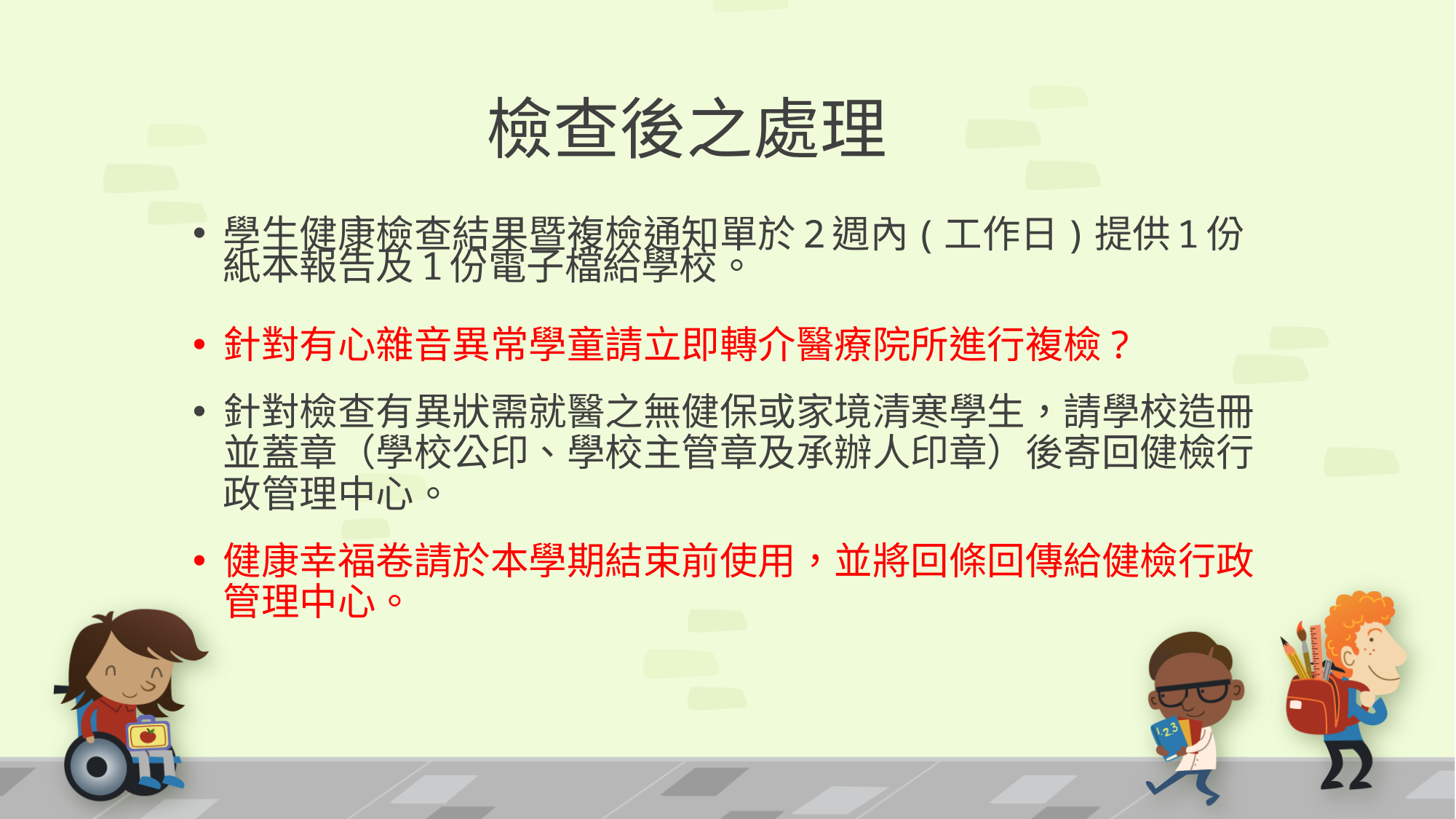

# 檢查後之處理
學生健康檢查結果暨複檢通知單於2週內(工作日)提供1份紙本報告及1份電子檔給學校。
針對有心雜音異常學童請立即轉介醫療院所進行複檢?
針對檢查有異狀需就醫之無健保或家境清寒學生，請學校造冊並蓋章（學校公印、學校主管章及承辦人印章）後寄回健檢行政管理中心。
健康幸福卷請於本學期結束前使用，並將回條回傳給健檢行政管理中心。